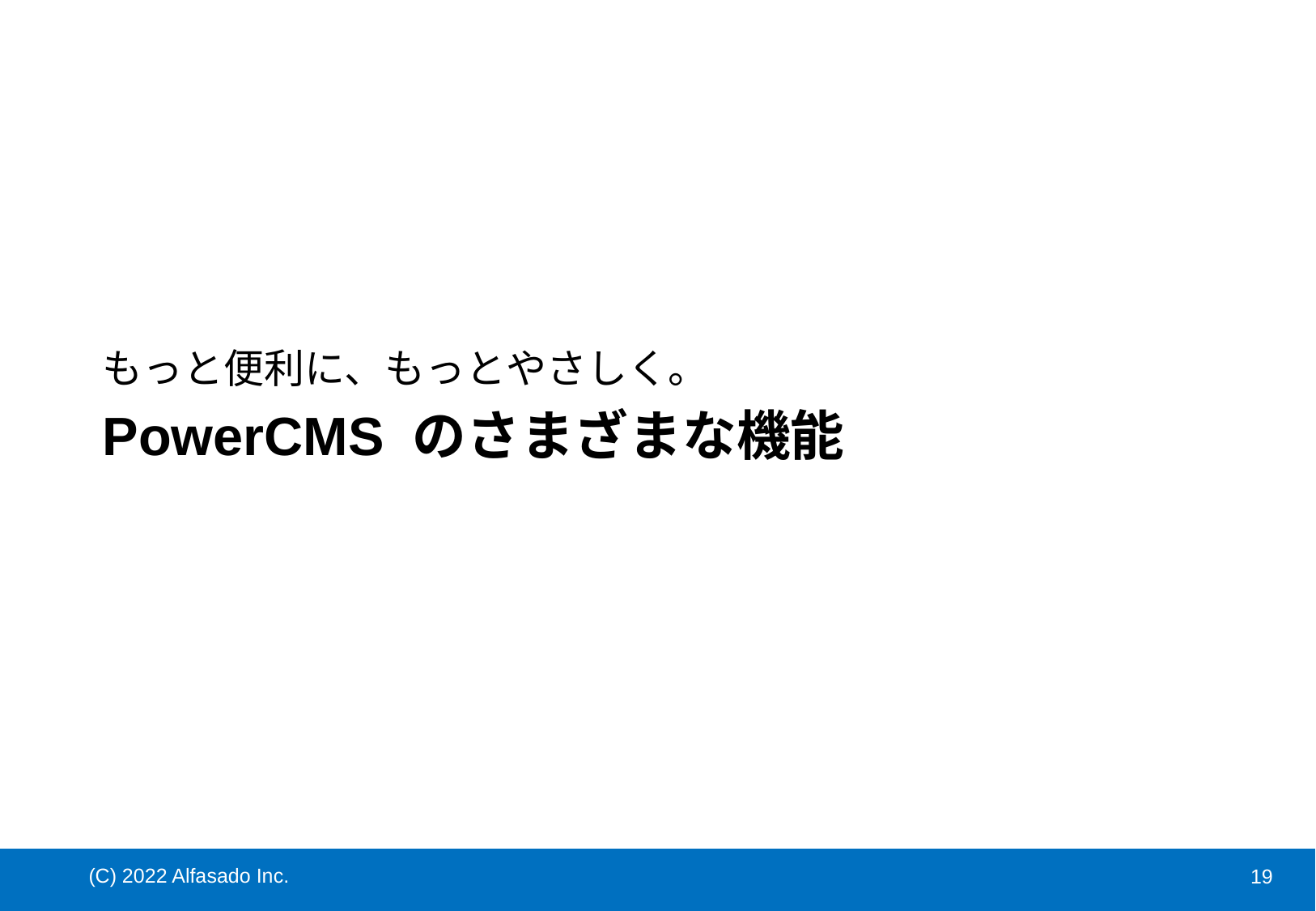

# もっと便利に、もっとやさしく。 PowerCMS のさまざまな機能
(C) 2022 Alfasado Inc.
19